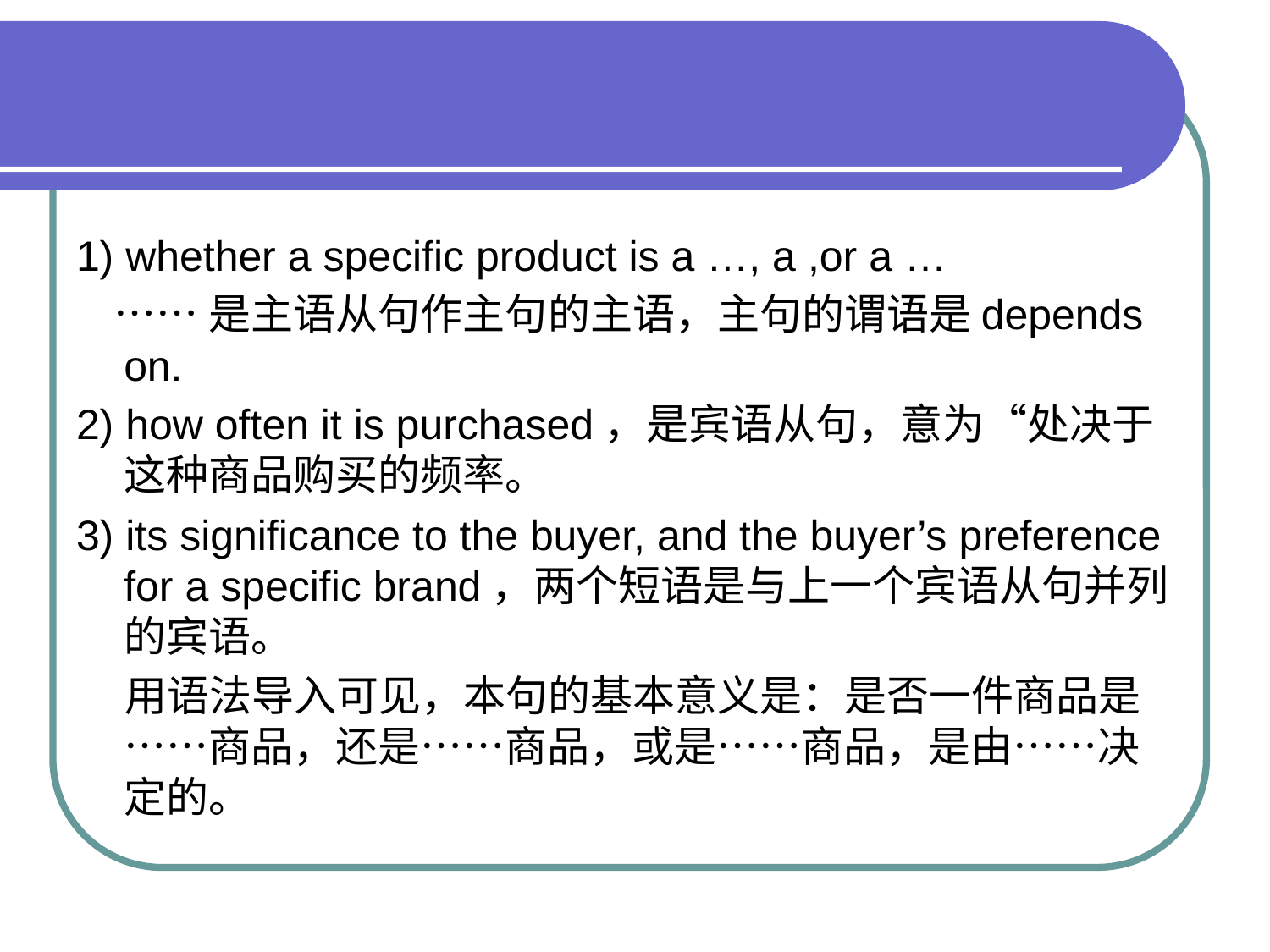

#
1) whether a specific product is a …, a ,or a …
    ……是主语从句作主句的主语，主句的谓语是depends on.
2) how often it is purchased，是宾语从句，意为“处决于这种商品购买的频率。
3) its significance to the buyer, and the buyer’s preference for a specific brand，两个短语是与上一个宾语从句并列的宾语。
    用语法导入可见，本句的基本意义是：是否一件商品是……商品，还是……商品，或是……商品，是由……决定的。